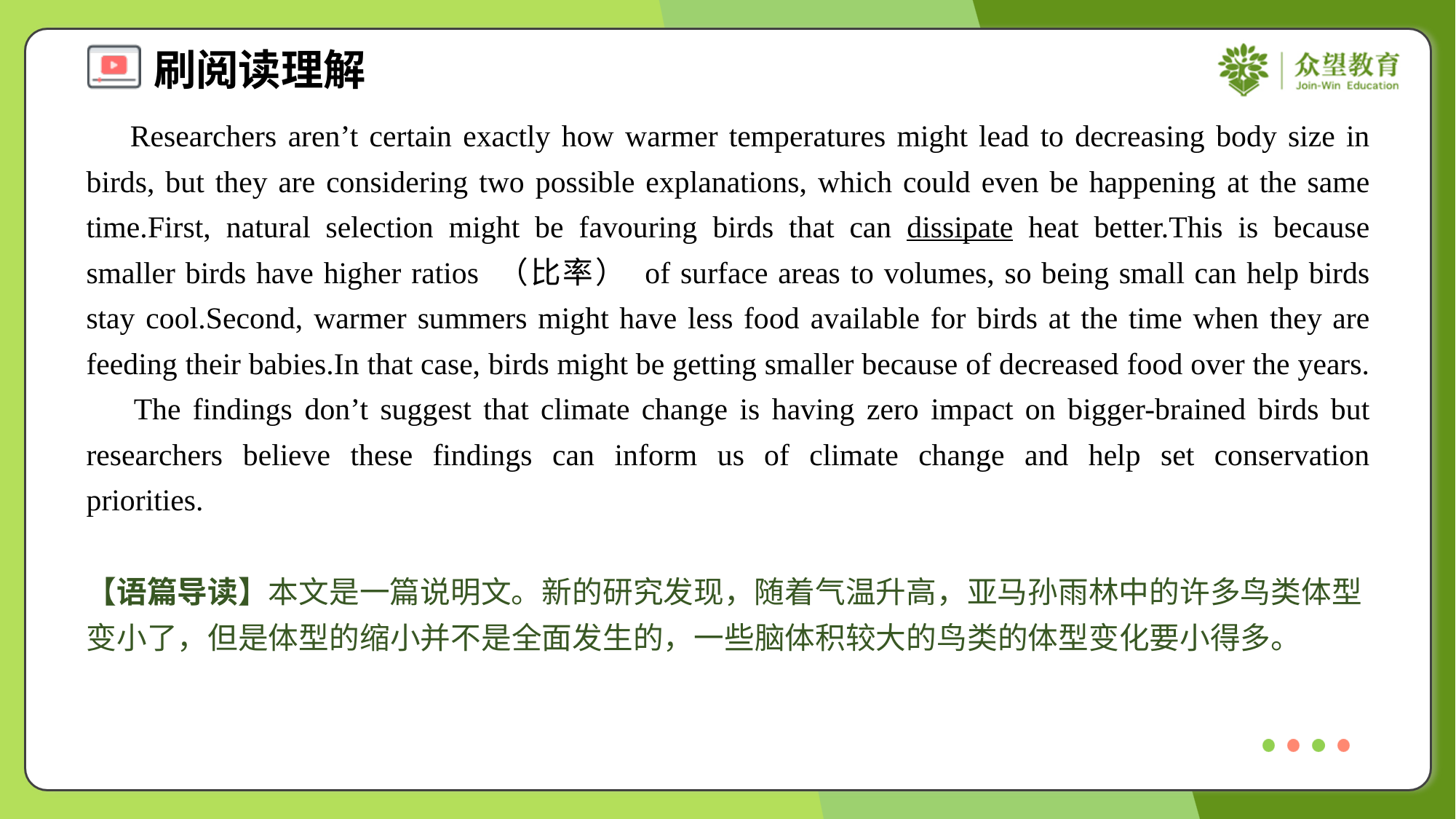

Researchers aren’t certain exactly how warmer temperatures might lead to decreasing body size in birds, but they are considering two possible explanations, which could even be happening at the same time.First, natural selection might be favouring birds that can dissipate heat better.This is because smaller birds have higher ratios （比率） of surface areas to volumes, so being small can help birds stay cool.Second, warmer summers might have less food available for birds at the time when they are feeding their babies.In that case, birds might be getting smaller because of decreased food over the years.
    The findings don’t suggest that climate change is having zero impact on bigger-brained birds but researchers believe these findings can inform us of climate change and help set conservation priorities.#6
【语篇导读】本文是一篇说明文。新的研究发现，随着气温升高，亚马孙雨林中的许多鸟类体型变小了，但是体型的缩小并不是全面发生的，一些脑体积较大的鸟类的体型变化要小得多。